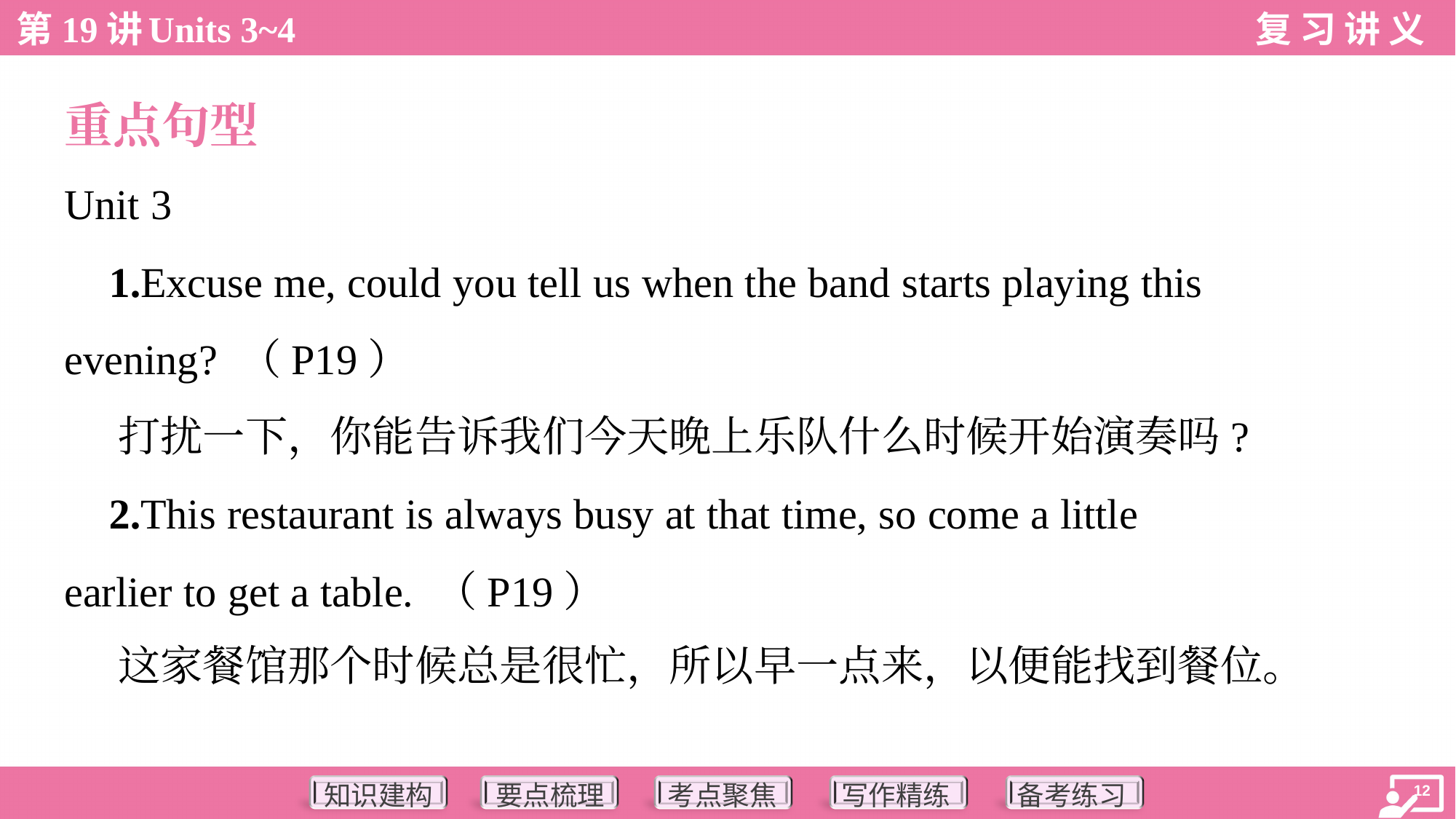

重点句型
Unit 3
    1.Excuse me, could you tell us when the band starts playing this
evening? （P19）
    打扰一下，你能告诉我们今天晚上乐队什么时候开始演奏吗?
    2.This restaurant is always busy at that time, so come a little
earlier to get a table. （P19）
    这家餐馆那个时候总是很忙，所以早一点来，以便能找到餐位。